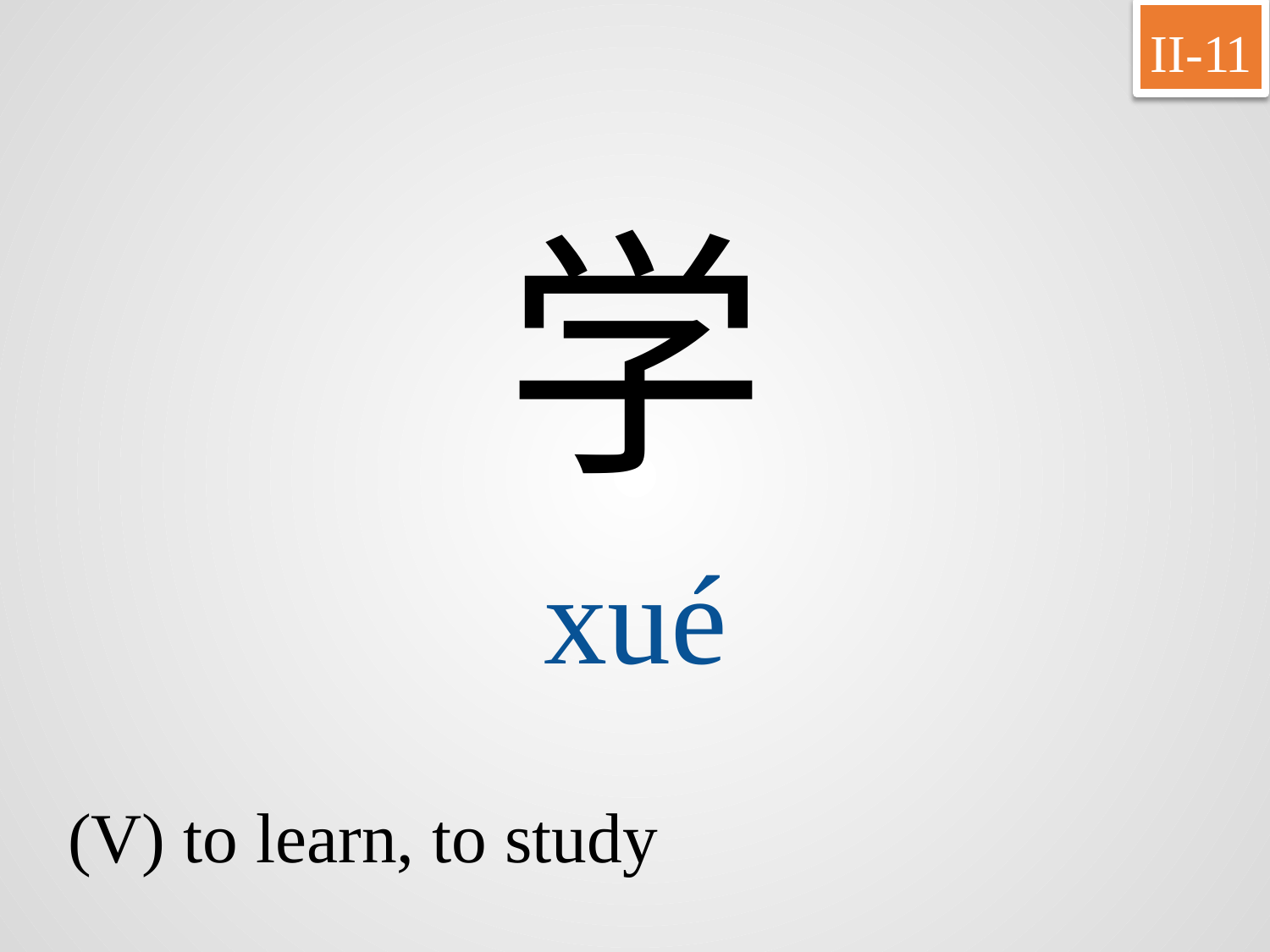

II-11

学
xué
(V) to learn, to study